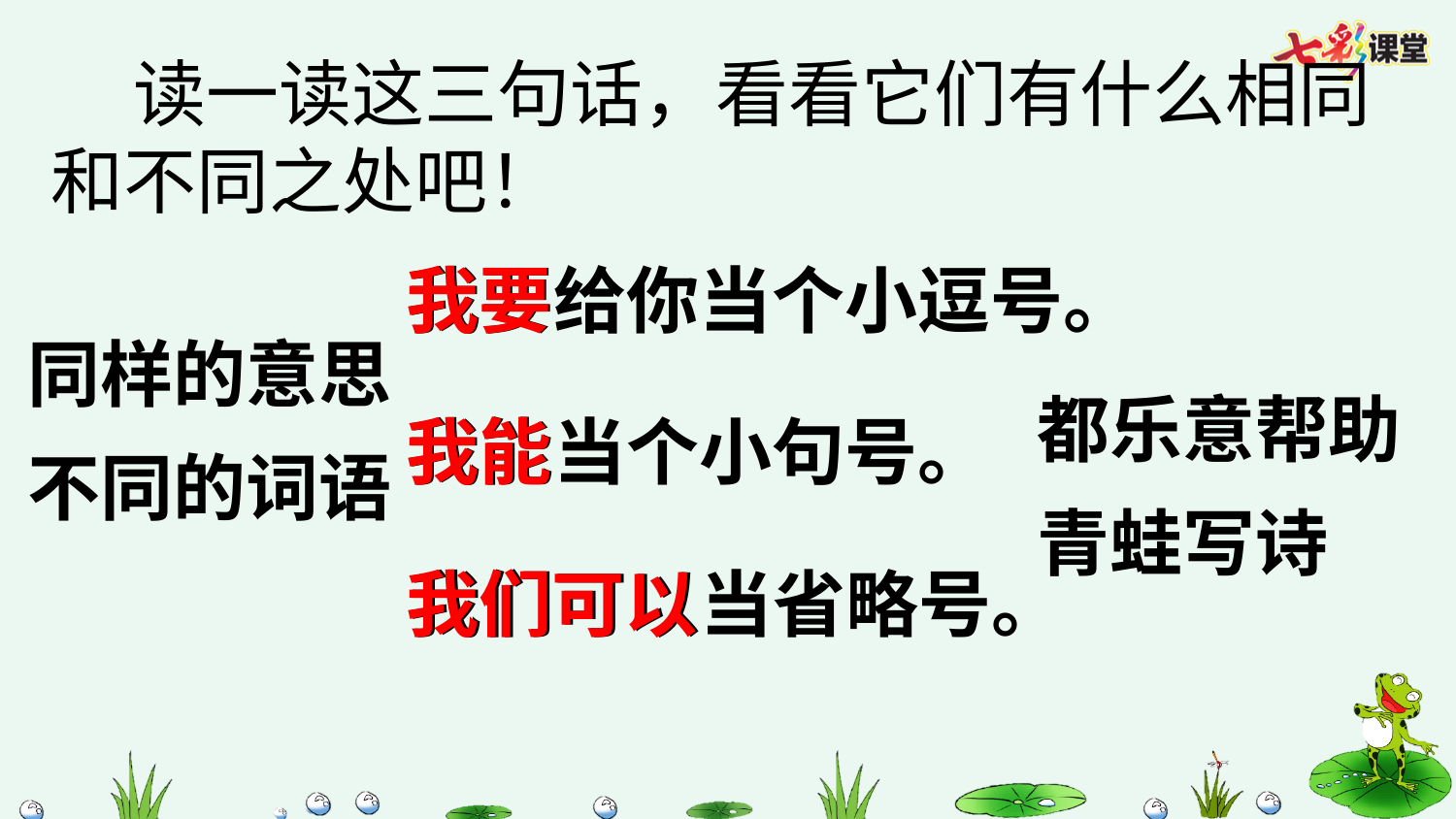

读一读这三句话，看看它们有什么相同和不同之处吧！
我要
我要给你当个小逗号。
同样的意思不同的词语
都乐意帮助青蛙写诗
我能
我能当个小句号。
我们可以
我们可以当省略号。